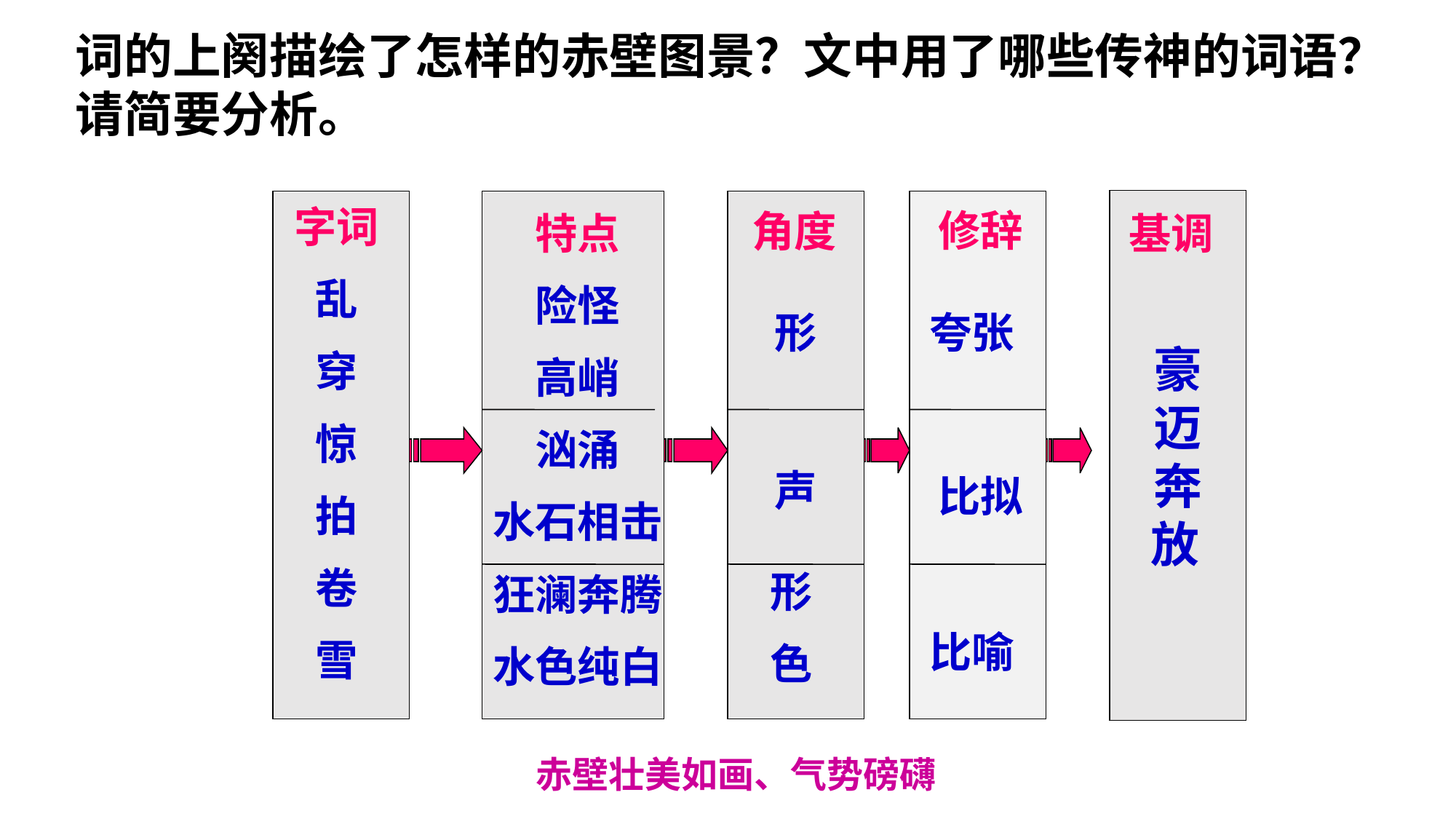

词的上阕描绘了怎样的赤壁图景？文中用了哪些传神的词语？请简要分析。
豪
迈
奔
放

字词
乱
穿
惊
拍
卷
雪
修辞

角度
特点
险怪
高峭
汹涌
水石相击
狂澜奔腾
水色纯白
基调

形
色
形
夸张

声
比拟

比喻
赤壁壮美如画、气势磅礴